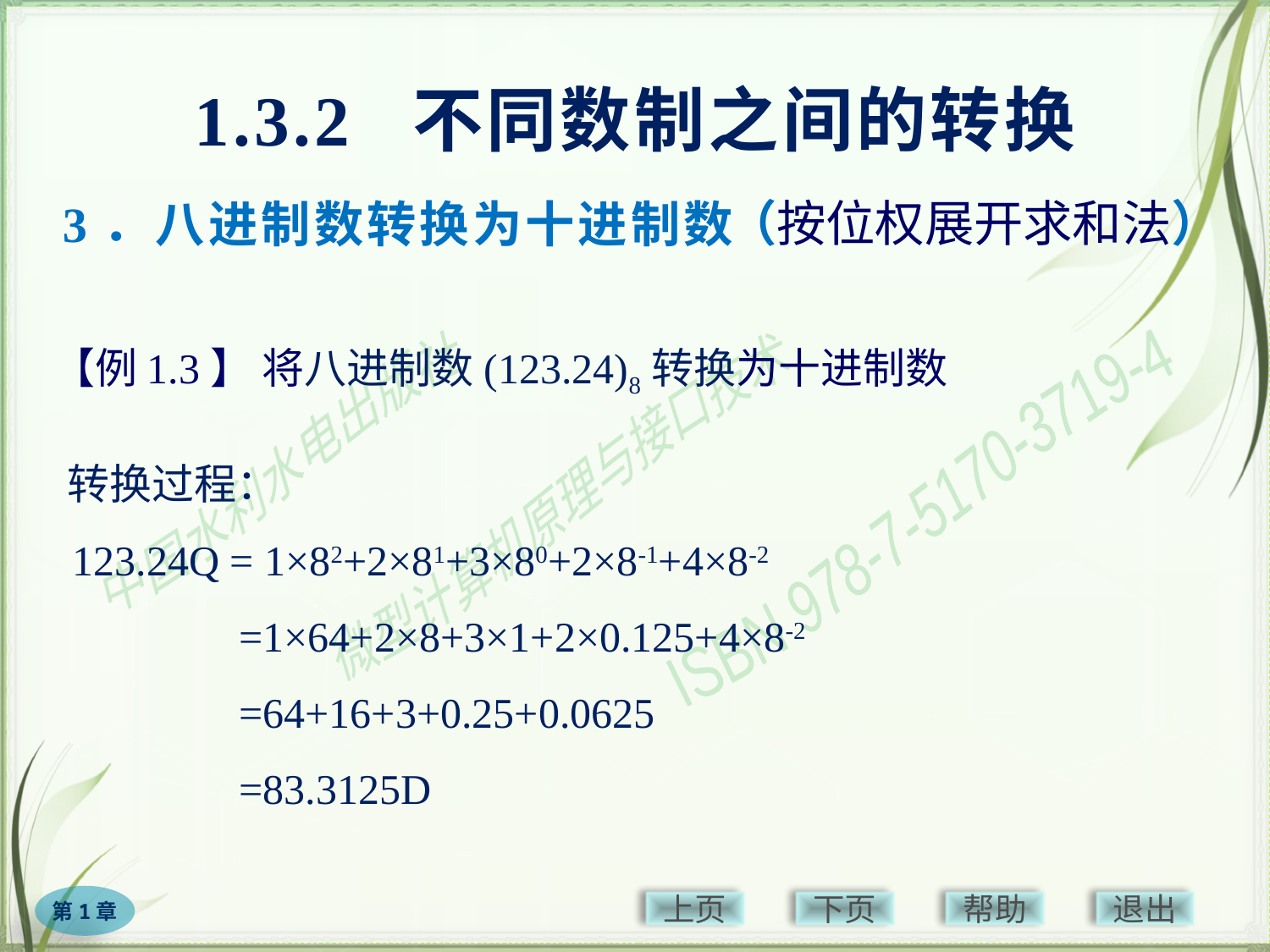

1.3.2  不同数制之间的转换
（按位权展开求和法）
# 3．八进制数转换为十进制数
【例1.3】 将八进制数(123.24)8转换为十进制数
转换过程：
123.24Q = 1×82+2×81+3×80+2×8-1+4×8-2
　　　　　=1×64+2×8+3×1+2×0.125+4×8-2
　　　　　=64+16+3+0.25+0.0625
　　　　　=83.3125D